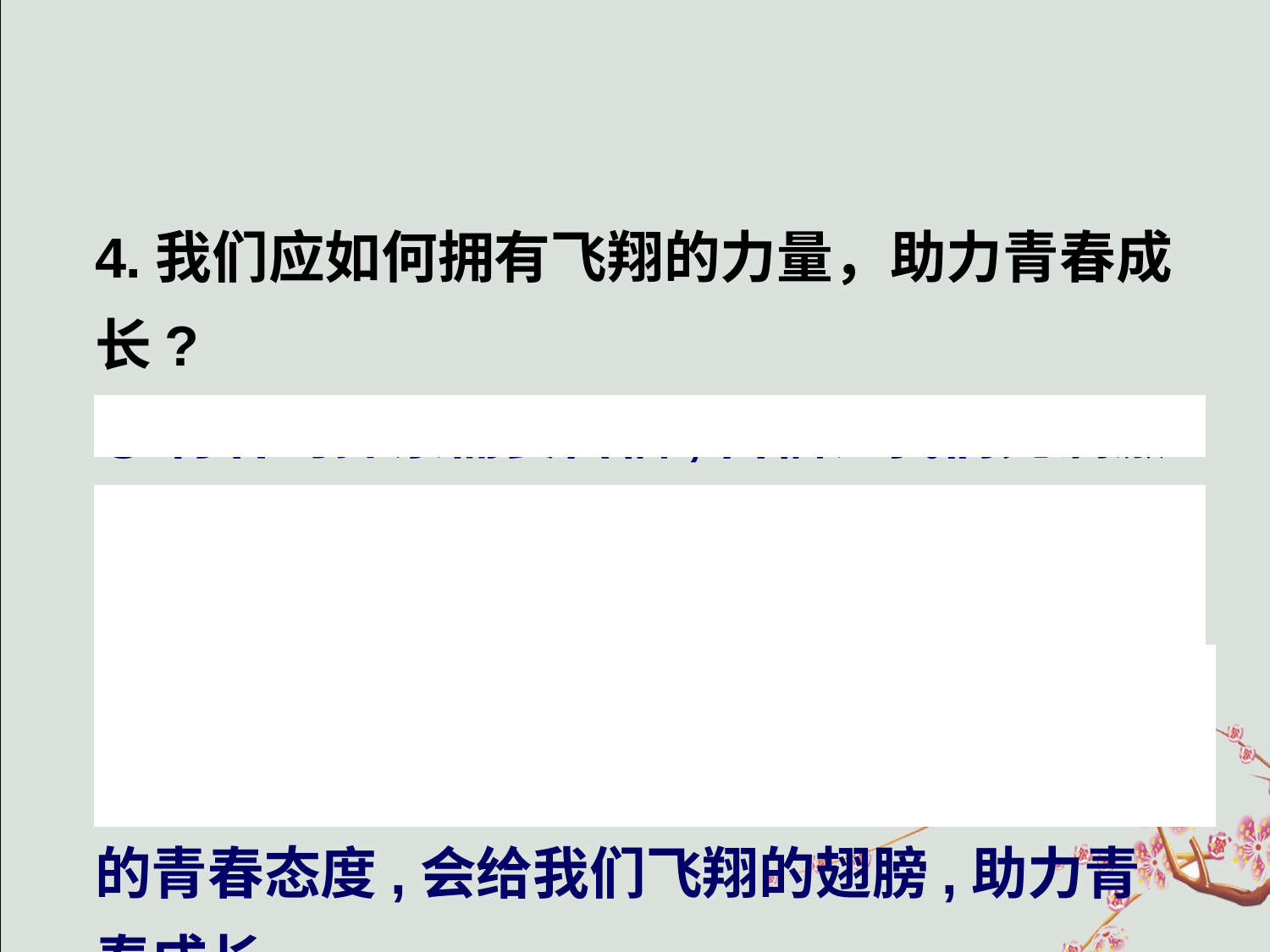

4.我们应如何拥有飞翔的力量，助力青春成长?
①青春的探索需要自信,自信让我们充满激情。
②自强可以让我们更自信,让青春奋进的步伐永不停息。
③激荡的青春活力,自信的青春热情, 自强的青春态度,会给我们飞翔的翅膀,助力青春成长。